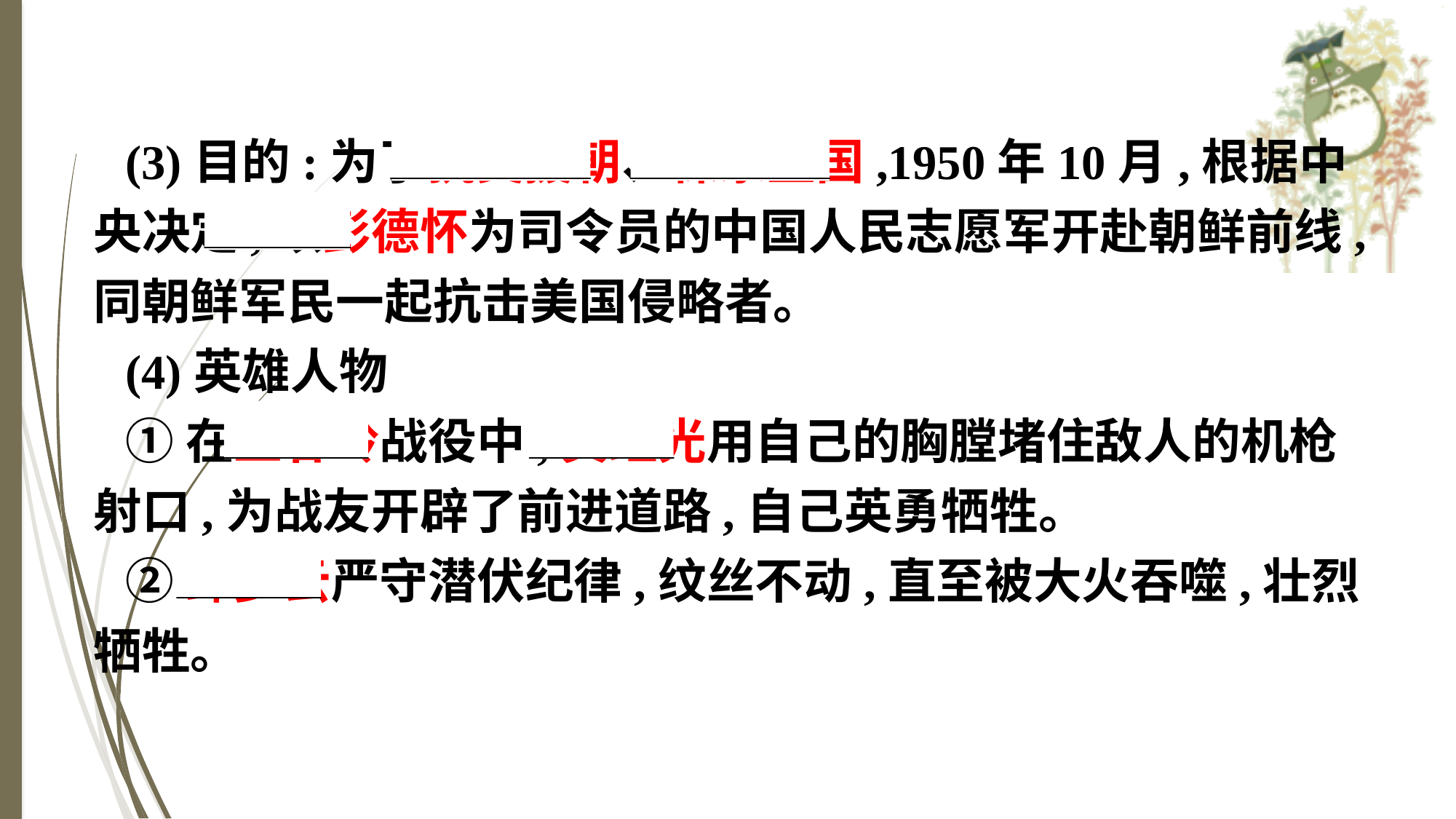

(3)目的:为了抗美援朝、保家卫国,1950年10月,根据中央决定,以彭德怀为司令员的中国人民志愿军开赴朝鲜前线,同朝鲜军民一起抗击美国侵略者。
(4)英雄人物
①在上甘岭战役中,黄继光用自己的胸膛堵住敌人的机枪射口,为战友开辟了前进道路,自己英勇牺牲。
②邱少云严守潜伏纪律,纹丝不动,直至被大火吞噬,壮烈牺牲。